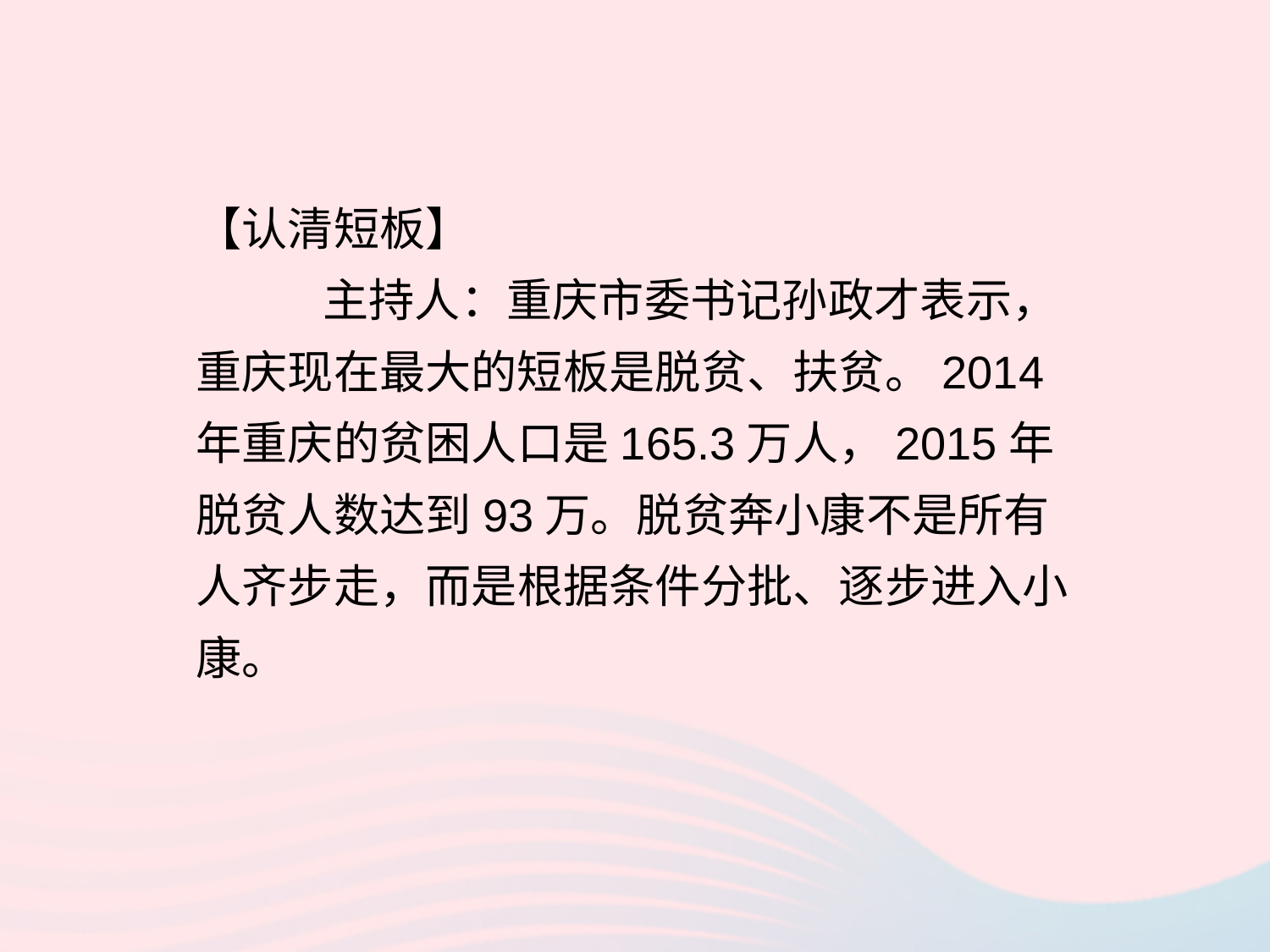

【认清短板】
	主持人：重庆市委书记孙政才表示，重庆现在最大的短板是脱贫、扶贫。2014年重庆的贫困人口是165.3万人，2015年脱贫人数达到93万。脱贫奔小康不是所有人齐步走，而是根据条件分批、逐步进入小康。